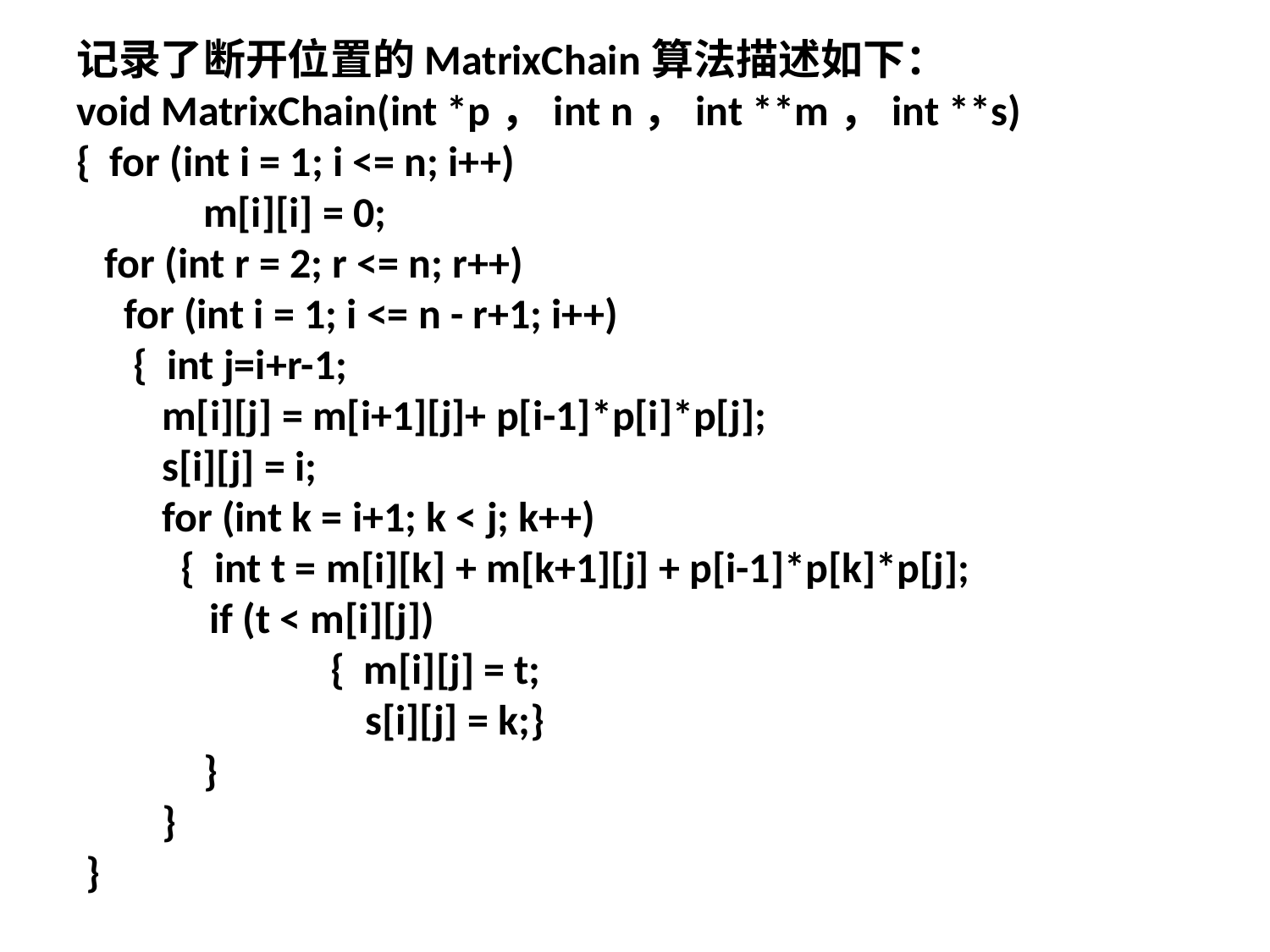

记录了断开位置的MatrixChain算法描述如下：
void MatrixChain(int *p，int n，int **m，int **s)
{  for (int i = 1; i <= n; i++)
 	m[i][i] = 0;
   for (int r = 2; r <= n; r++)
     for (int i = 1; i <= n - r+1; i++)
      {  int j=i+r-1;
         m[i][j] = m[i+1][j]+ p[i-1]*p[i]*p[j];
         s[i][j] = i;
         for (int k = i+1; k < j; k++)
           {  int t = m[i][k] + m[k+1][j] + p[i-1]*p[k]*p[j];
              if (t < m[i][j])
    		{  m[i][j] = t;
                 s[i][j] = k;}
}
         }
 }